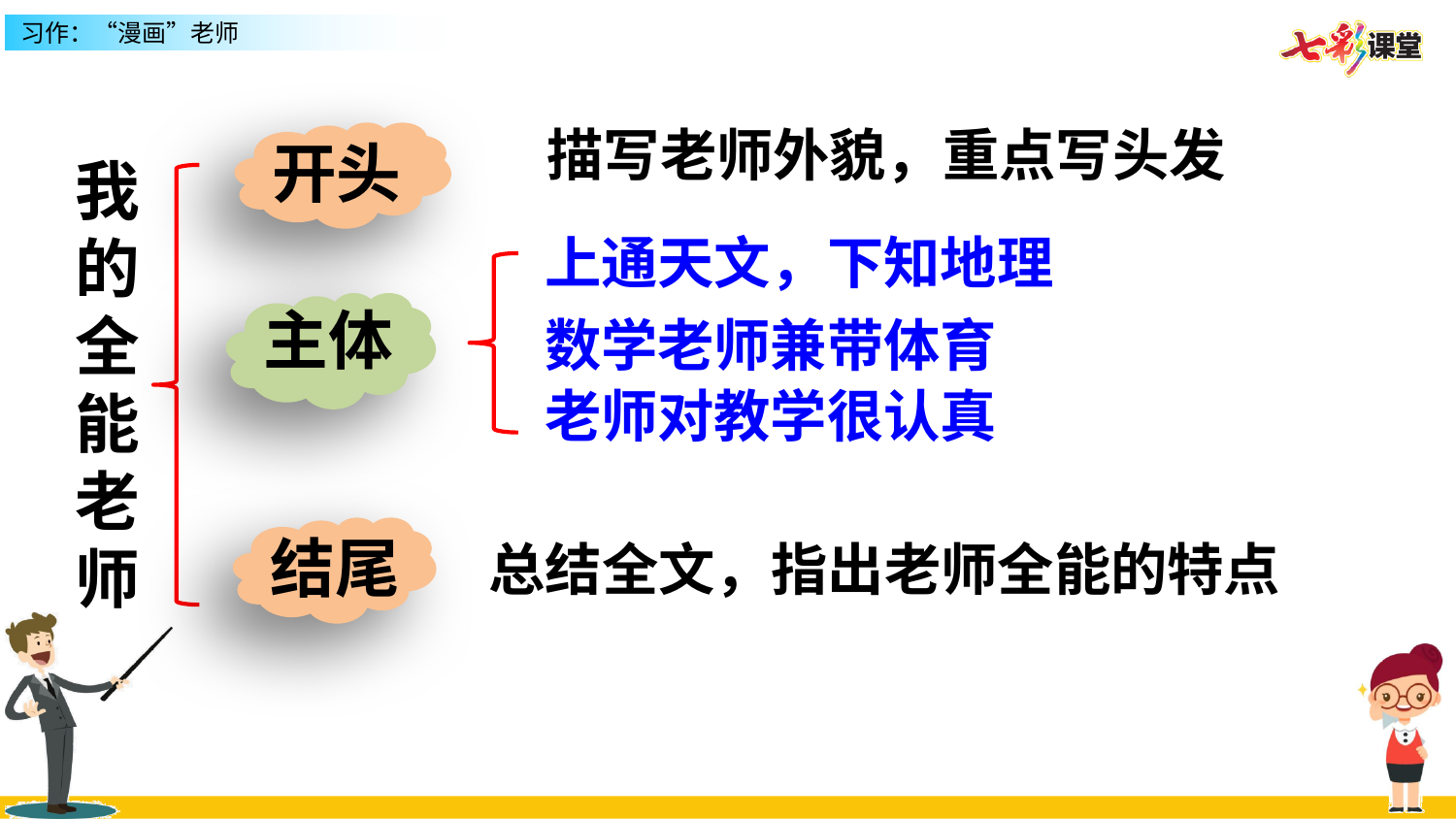

描写老师外貌，重点写头发

开头
我的全能老师

上通天文，下知地理

主体

数学老师兼带体育
老师对教学很认真

结尾
总结全文，指出老师全能的特点